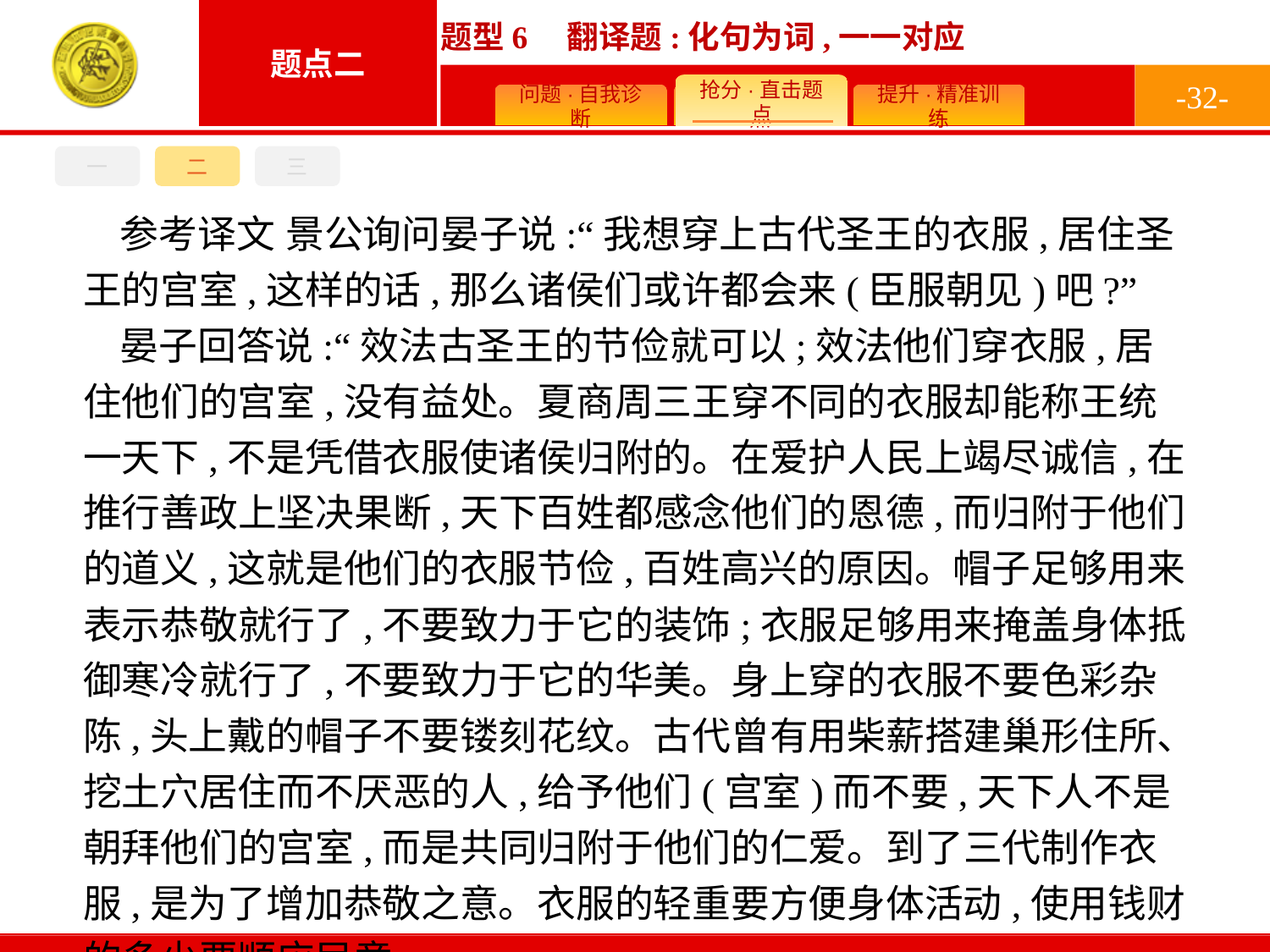

-32-
一
二
三
参考译文 景公询问晏子说:“我想穿上古代圣王的衣服,居住圣王的宫室,这样的话,那么诸侯们或许都会来(臣服朝见)吧?”
晏子回答说:“效法古圣王的节俭就可以;效法他们穿衣服,居住他们的宫室,没有益处。夏商周三王穿不同的衣服却能称王统一天下,不是凭借衣服使诸侯归附的。在爱护人民上竭尽诚信,在推行善政上坚决果断,天下百姓都感念他们的恩德,而归附于他们的道义,这就是他们的衣服节俭,百姓高兴的原因。帽子足够用来表示恭敬就行了,不要致力于它的装饰;衣服足够用来掩盖身体抵御寒冷就行了,不要致力于它的华美。身上穿的衣服不要色彩杂陈,头上戴的帽子不要镂刻花纹。古代曾有用柴薪搭建巢形住所、挖土穴居住而不厌恶的人,给予他们(宫室)而不要,天下人不是朝拜他们的宫室,而是共同归附于他们的仁爱。到了三代制作衣服,是为了增加恭敬之意。衣服的轻重要方便身体活动,使用钱财的多少要顺应民意。